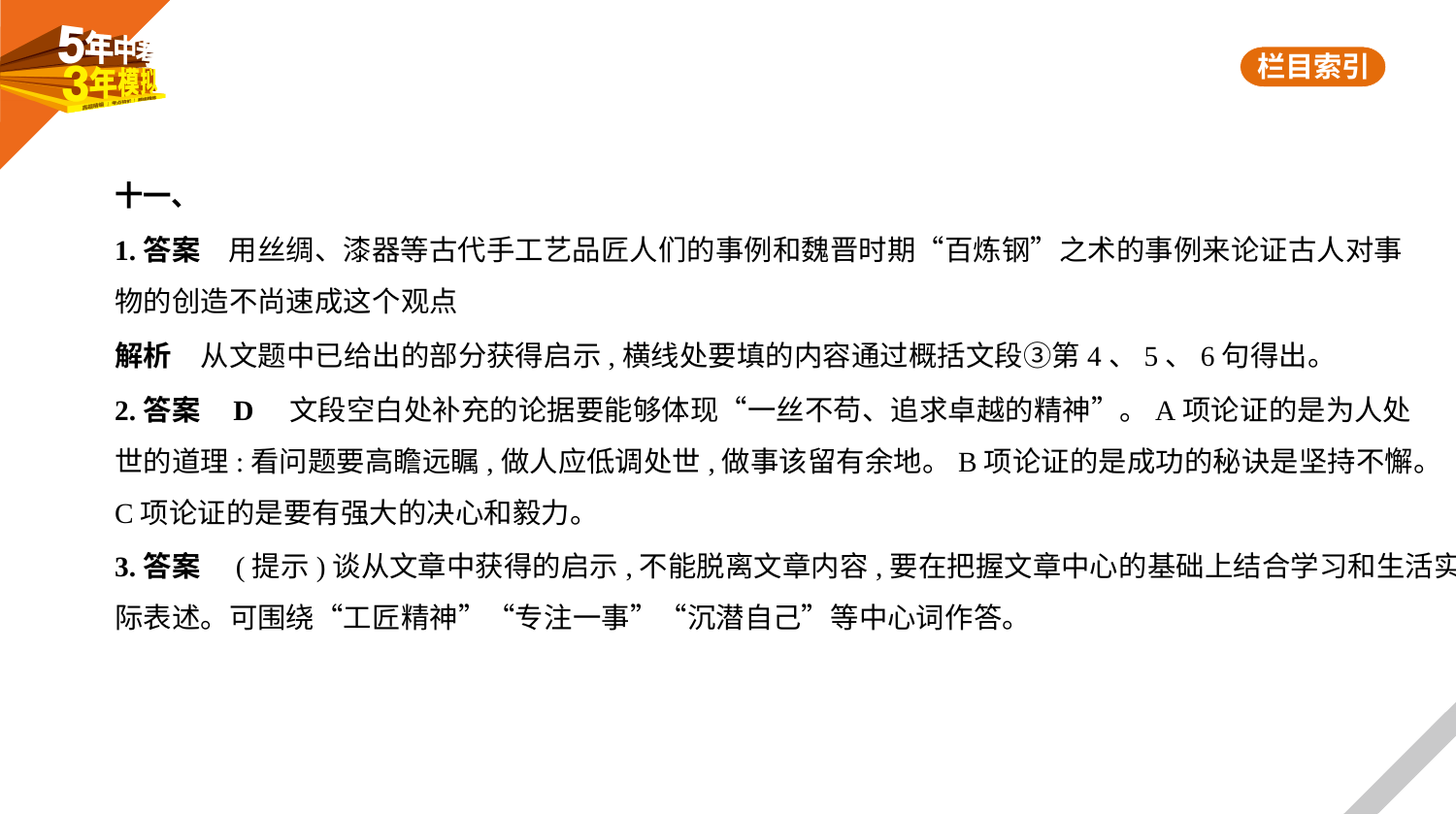

十一、
1.答案　用丝绸、漆器等古代手工艺品匠人们的事例和魏晋时期“百炼钢”之术的事例来论证古人对事
物的创造不尚速成这个观点
解析　从文题中已给出的部分获得启示,横线处要填的内容通过概括文段③第4、5、6句得出。
2.答案    D　文段空白处补充的论据要能够体现“一丝不苟、追求卓越的精神”。A项论证的是为人处
世的道理:看问题要高瞻远瞩,做人应低调处世,做事该留有余地。B项论证的是成功的秘诀是坚持不懈。
C项论证的是要有强大的决心和毅力。
3.答案　(提示)谈从文章中获得的启示,不能脱离文章内容,要在把握文章中心的基础上结合学习和生活实
际表述。可围绕“工匠精神”“专注一事”“沉潜自己”等中心词作答。